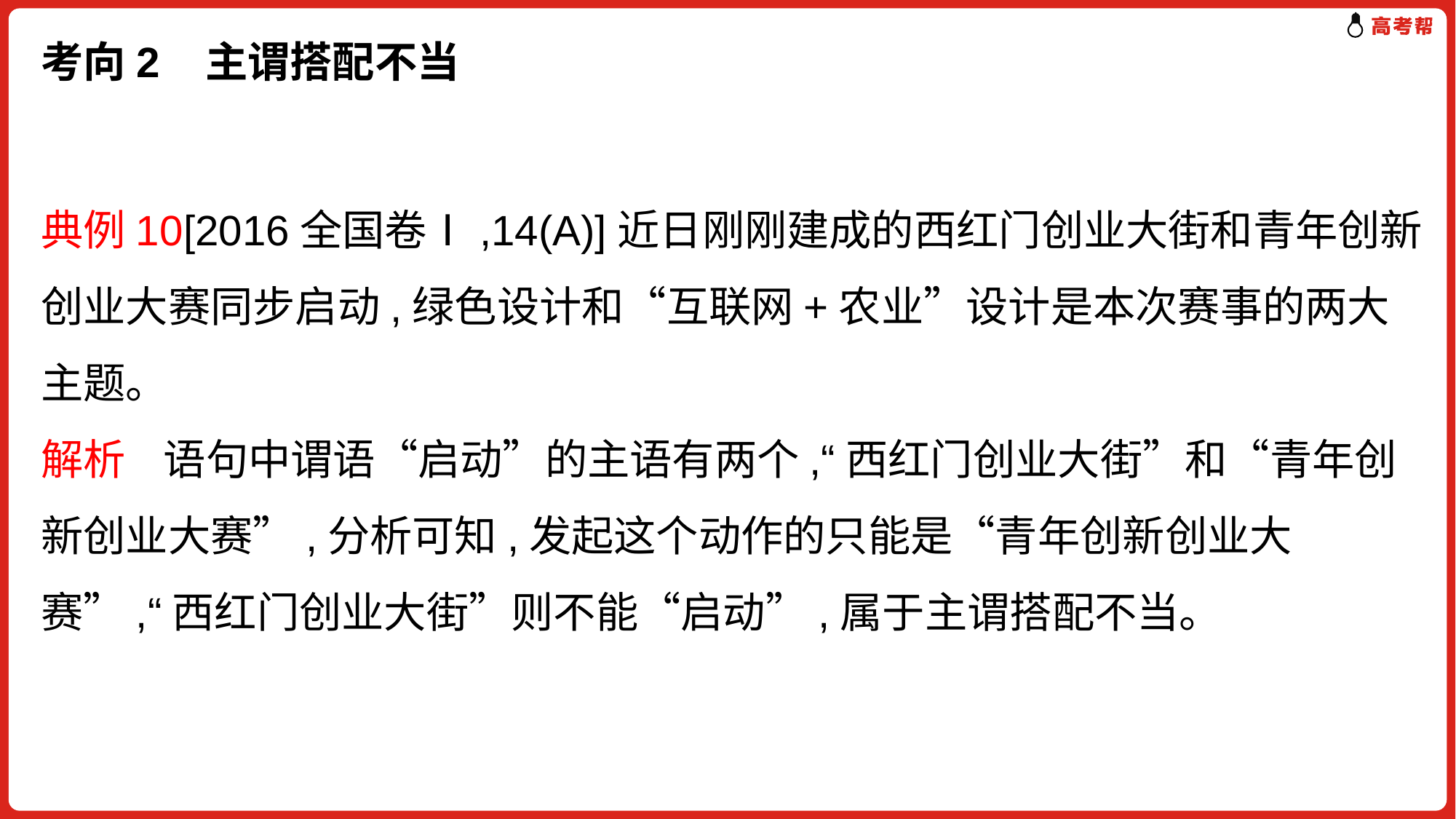

# 考向2   主谓搭配不当
典例10[2016全国卷Ⅰ,14(A)]近日刚刚建成的西红门创业大街和青年创新创业大赛同步启动,绿色设计和“互联网+农业”设计是本次赛事的两大主题。
解析    语句中谓语“启动”的主语有两个,“西红门创业大街”和“青年创新创业大赛”,分析可知,发起这个动作的只能是“青年创新创业大赛”,“西红门创业大街”则不能“启动”,属于主谓搭配不当。